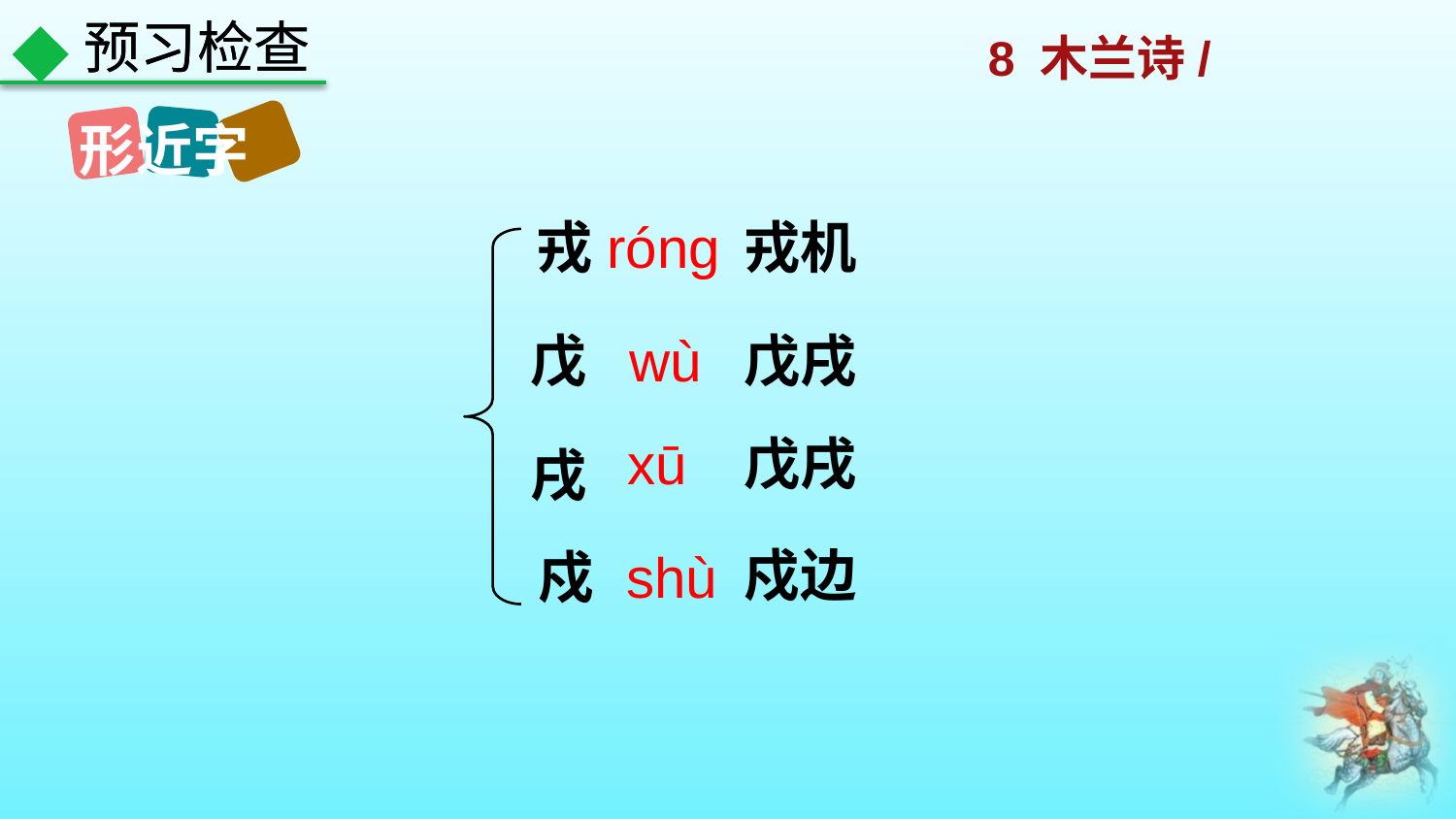

预习检查

预习检查

形近字

戎
róng
戎机

戊
wù
戊戌
xū
戊戌
戌
戍边
戍
shù